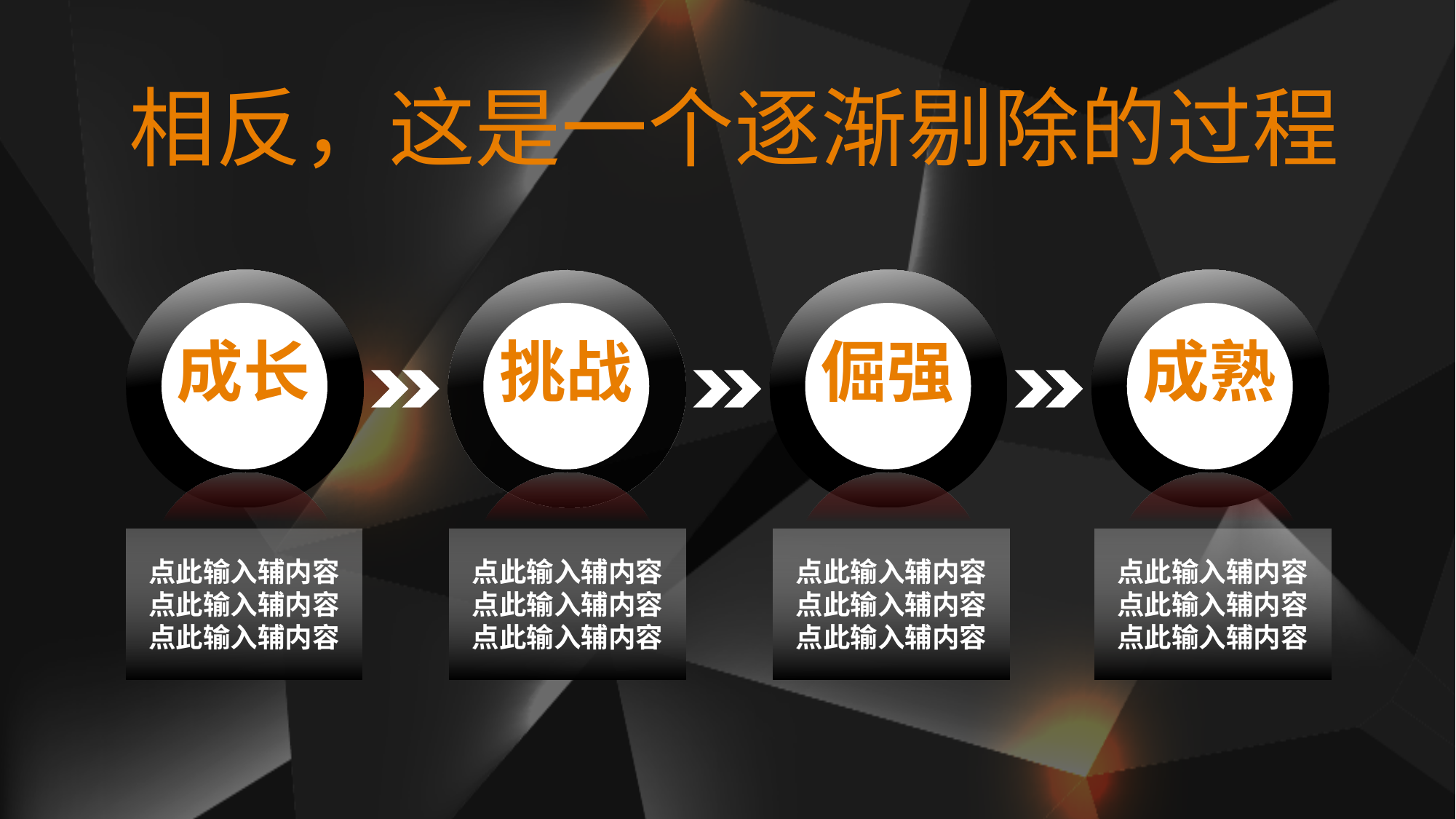

相反，这是一个逐渐剔除的过程

成长
挑战
倔强
成熟

点此输入辅内容
点此输入辅内容
点此输入辅内容
点此输入辅内容
点此输入辅内容
点此输入辅内容
点此输入辅内容
点此输入辅内容
点此输入辅内容
点此输入辅内容
点此输入辅内容
点此输入辅内容